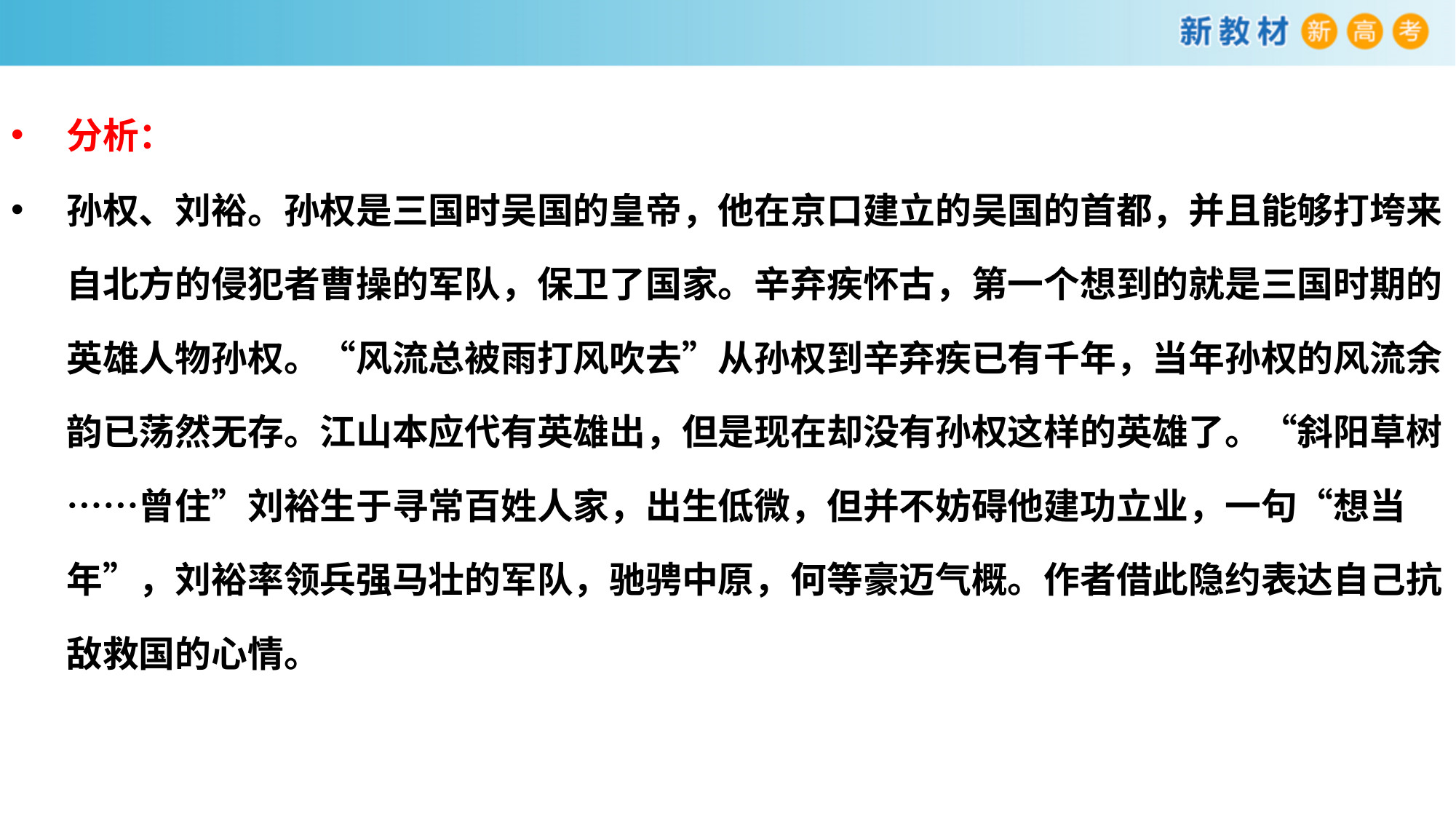

分析：
孙权、刘裕。孙权是三国时吴国的皇帝，他在京口建立的吴国的首都，并且能够打垮来自北方的侵犯者曹操的军队，保卫了国家。辛弃疾怀古，第一个想到的就是三国时期的英雄人物孙权。“风流总被雨打风吹去”从孙权到辛弃疾已有千年，当年孙权的风流余韵已荡然无存。江山本应代有英雄出，但是现在却没有孙权这样的英雄了。“斜阳草树……曾住”刘裕生于寻常百姓人家，出生低微，但并不妨碍他建功立业，一句“想当年”，刘裕率领兵强马壮的军队，驰骋中原，何等豪迈气概。作者借此隐约表达自己抗敌救国的心情。